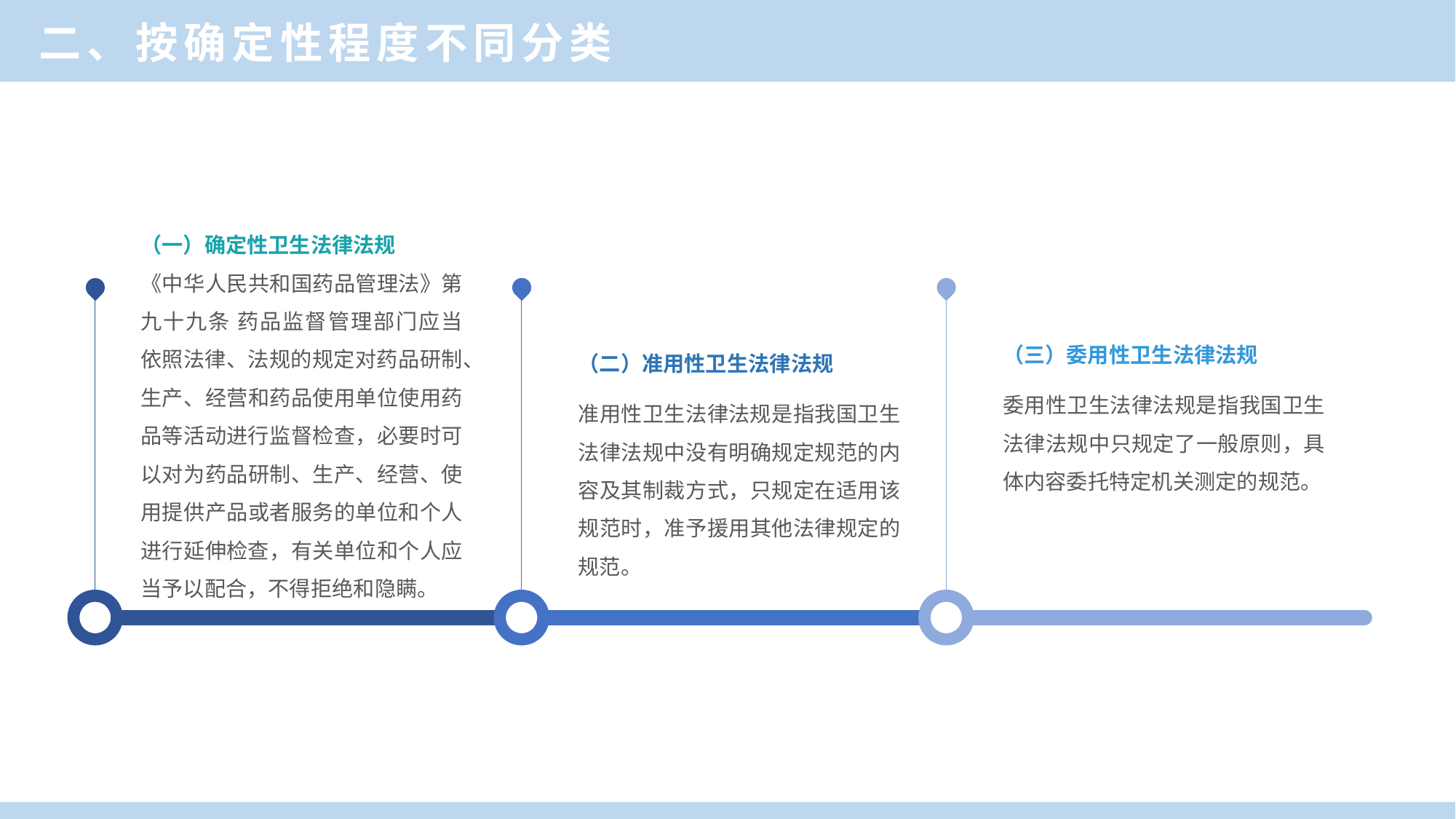

二、按确定性程度不同分类
（一）确定性卫生法律法规
《中华人民共和国药品管理法》第九十九条 药品监督管理部门应当依照法律、法规的规定对药品研制、生产、经营和药品使用单位使用药品等活动进行监督检查，必要时可以对为药品研制、生产、经营、使用提供产品或者服务的单位和个人进行延伸检查，有关单位和个人应当予以配合，不得拒绝和隐瞒。

（三）委用性卫生法律法规
委用性卫生法律法规是指我国卫生法律法规中只规定了一般原则，具体内容委托特定机关测定的规范。
（二）准用性卫生法律法规
准用性卫生法律法规是指我国卫生法律法规中没有明确规定规范的内容及其制裁方式，只规定在适用该规范时，准予援用其他法律规定的规范。